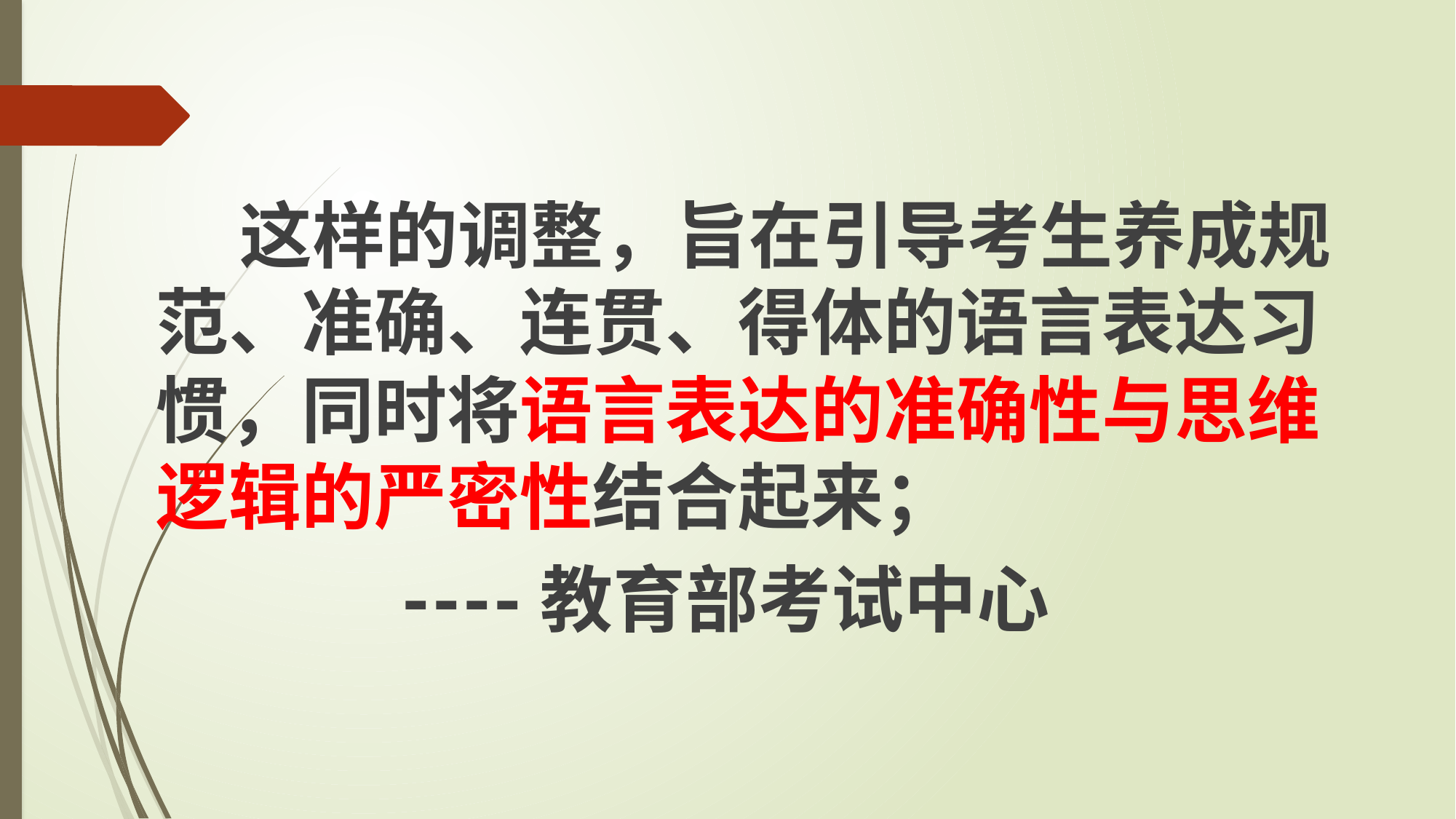

这样的调整，旨在引导考生养成规范、准确、连贯、得体的语言表达习惯，同时将语言表达的准确性与思维逻辑的严密性结合起来；
            ----教育部考试中心